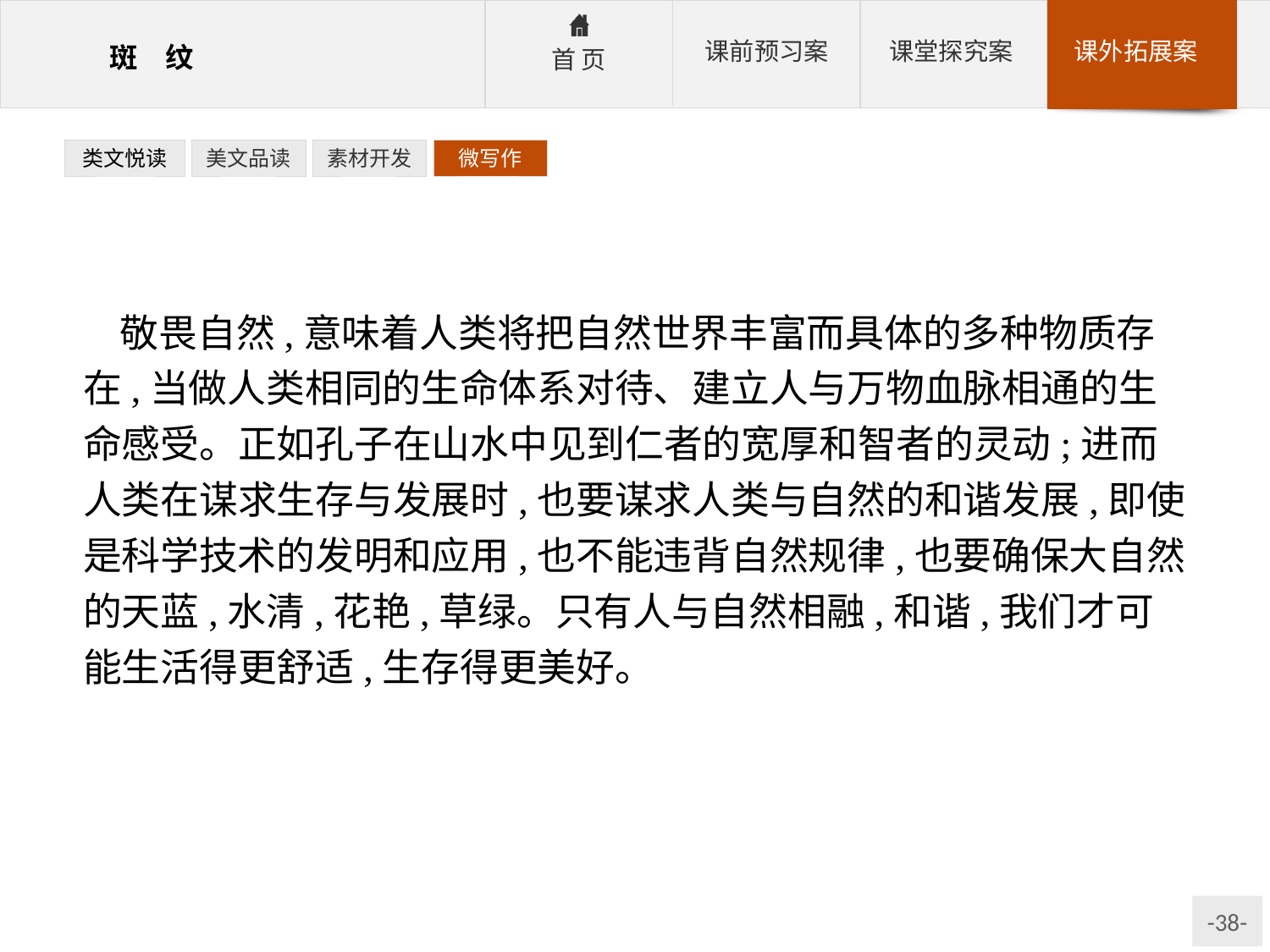

类文悦读
美文品读
素材开发
微写作
敬畏自然,意味着人类将把自然世界丰富而具体的多种物质存在,当做人类相同的生命体系对待、建立人与万物血脉相通的生命感受。正如孔子在山水中见到仁者的宽厚和智者的灵动;进而人类在谋求生存与发展时,也要谋求人类与自然的和谐发展,即使是科学技术的发明和应用,也不能违背自然规律,也要确保大自然的天蓝,水清,花艳,草绿。只有人与自然相融,和谐,我们才可能生活得更舒适,生存得更美好。